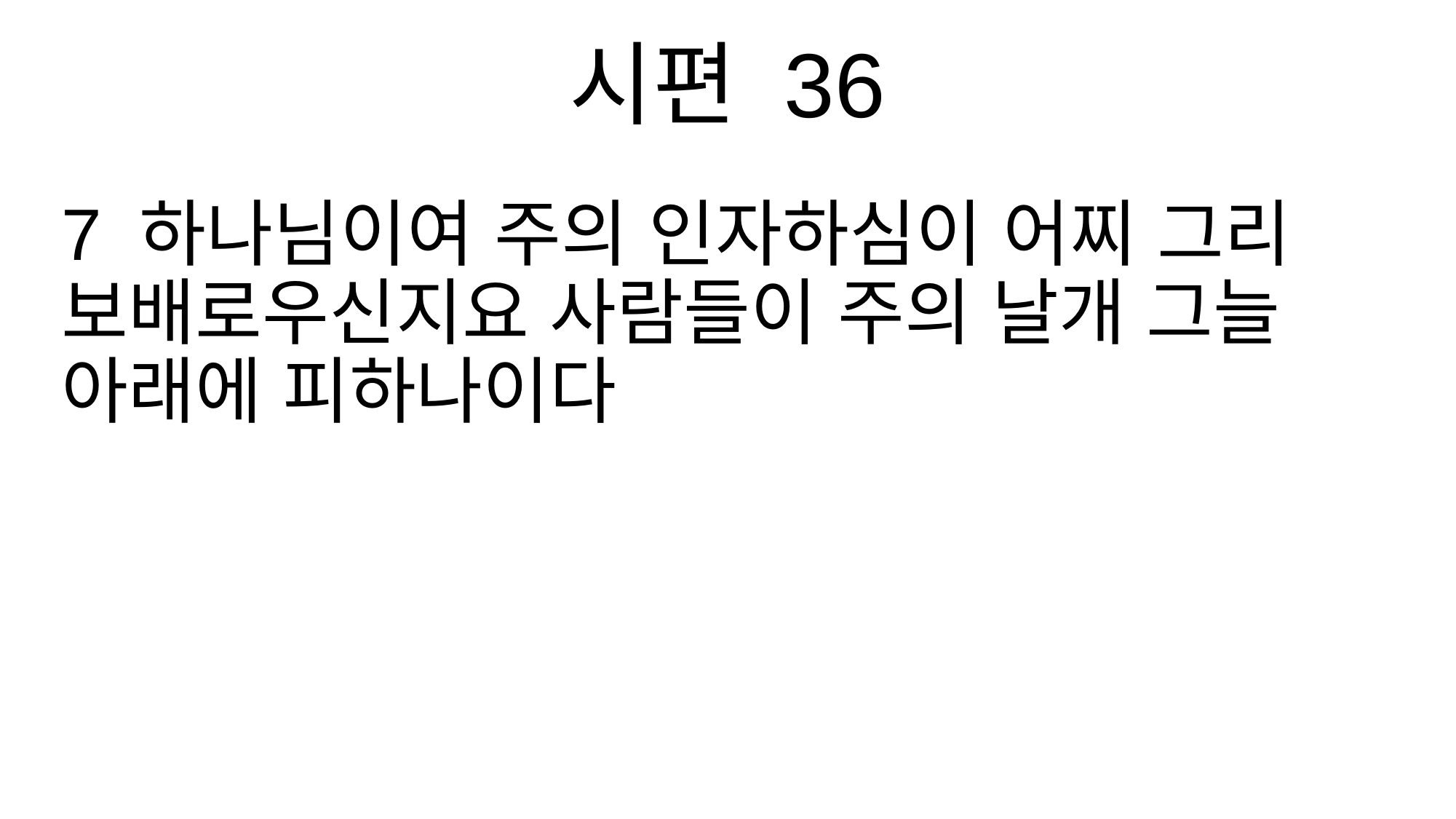

시편 36
7 하나님이여 주의 인자하심이 어찌 그리 보배로우신지요 사람들이 주의 날개 그늘 아래에 피하나이다